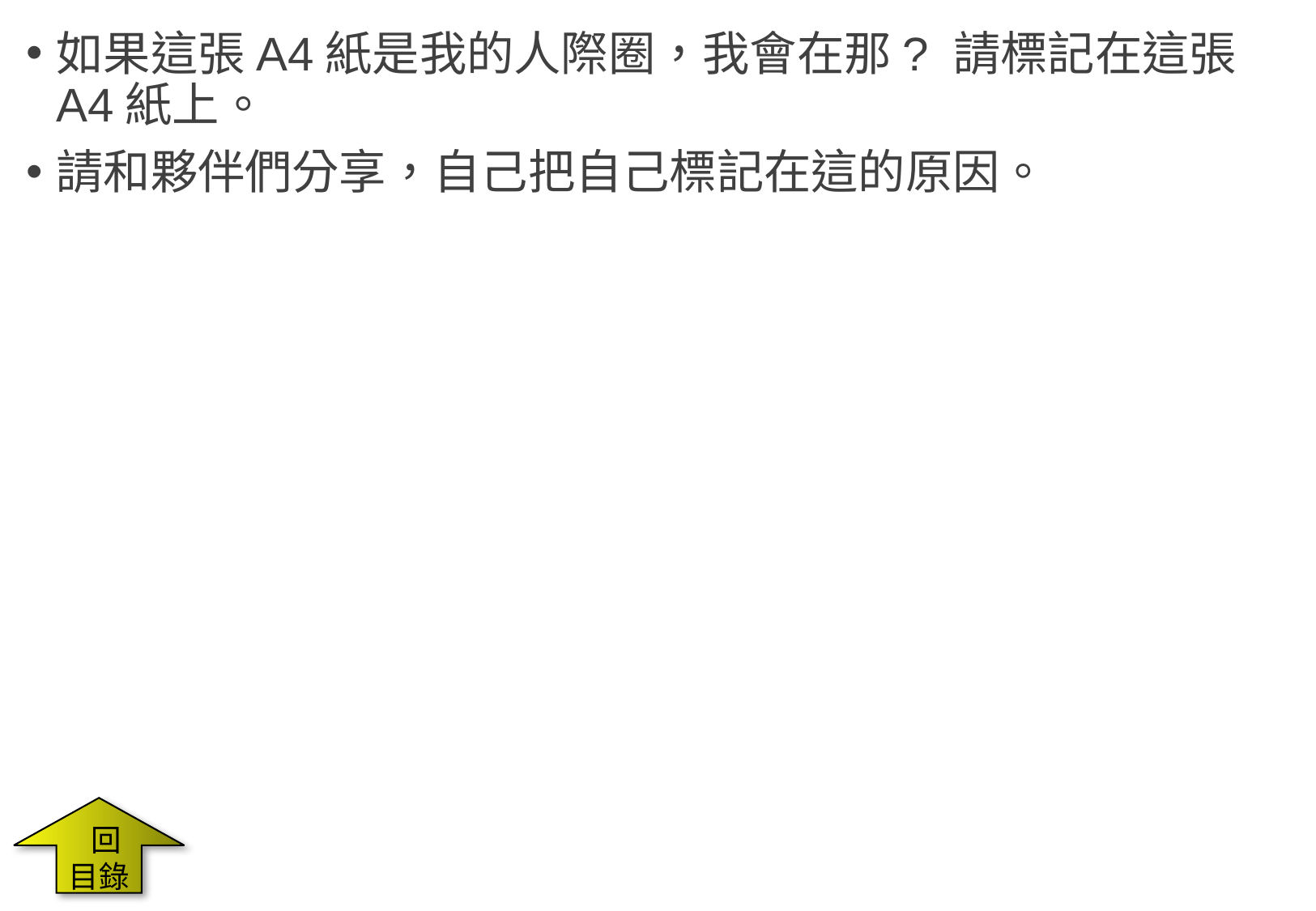

如果這張A4紙是我的人際圈，我會在那? 請標記在這張A4紙上。
請和夥伴們分享，自己把自己標記在這的原因。
 回目錄
#